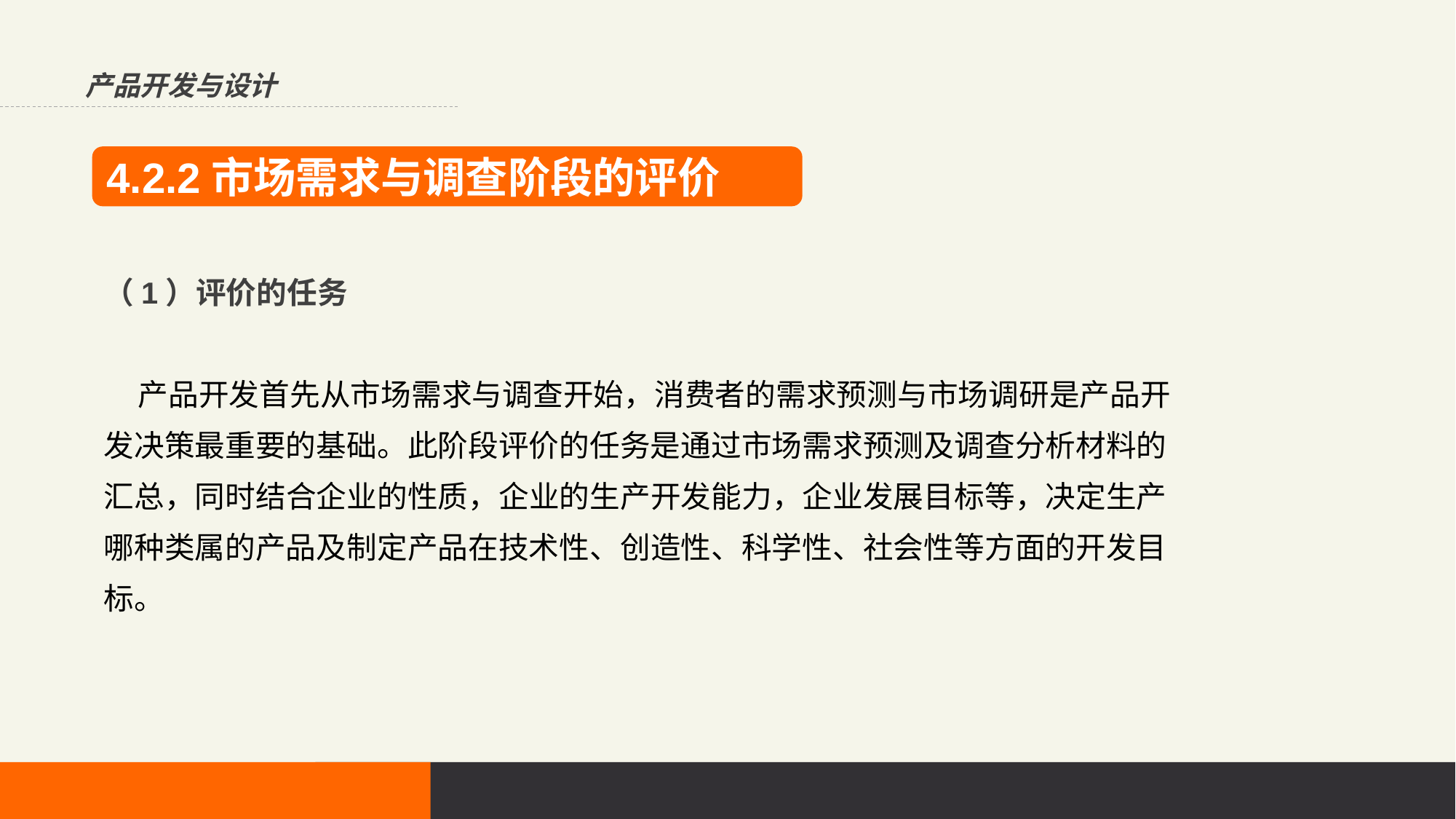

产品开发与设计
4.2.2市场需求与调查阶段的评价
（1）评价的任务
    产品开发首先从市场需求与调查开始，消费者的需求预测与市场调研是产品开发决策最重要的基础。此阶段评价的任务是通过市场需求预测及调查分析材料的汇总，同时结合企业的性质，企业的生产开发能力，企业发展目标等，决定生产哪种类属的产品及制定产品在技术性、创造性、科学性、社会性等方面的开发目标。